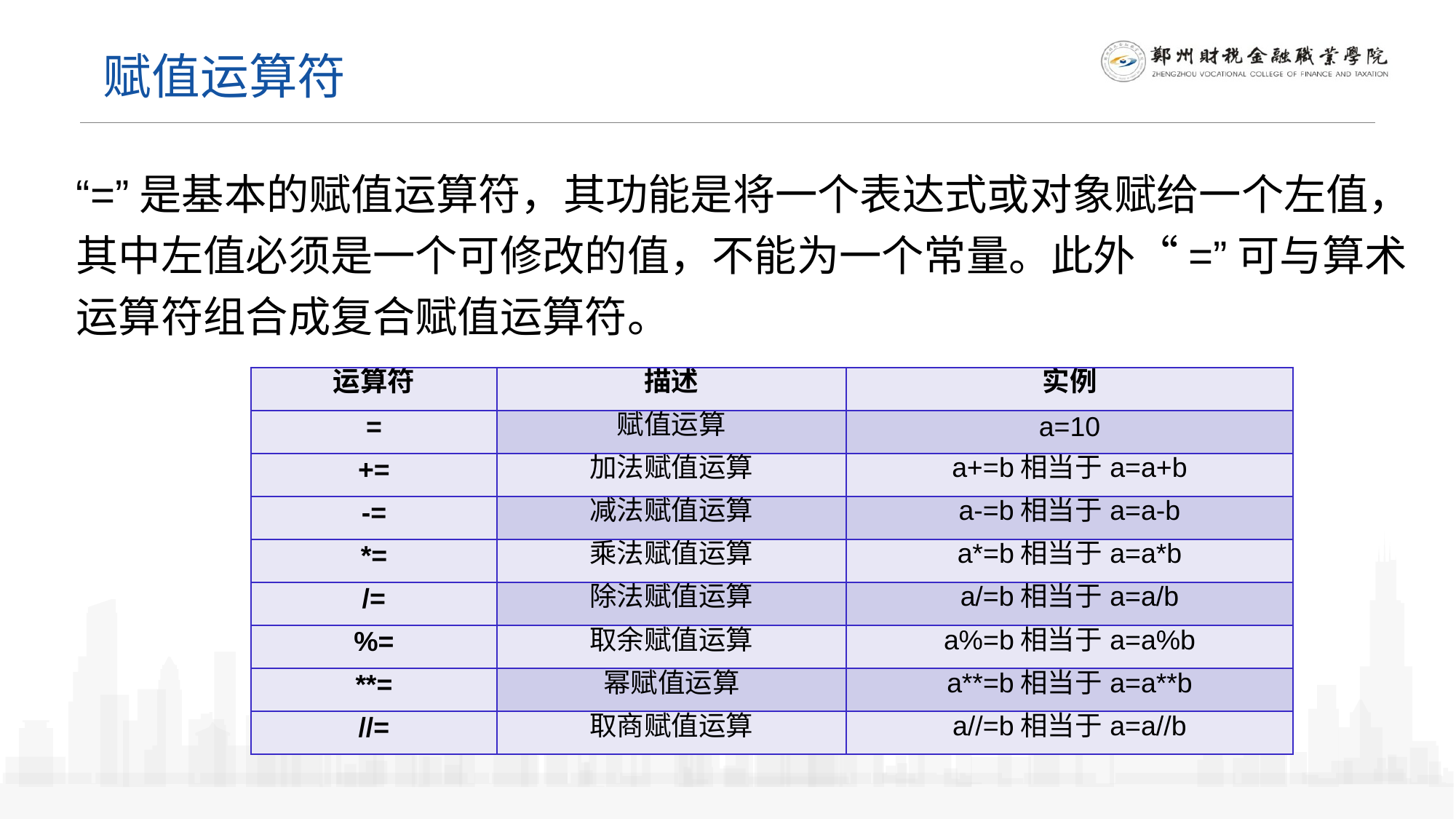

赋值运算符
“=”是基本的赋值运算符，其功能是将一个表达式或对象赋给一个左值，其中左值必须是一个可修改的值，不能为一个常量。此外“=”可与算术运算符组合成复合赋值运算符。
| 运算符 | 描述 | 实例 |
| --- | --- | --- |
| = | 赋值运算 | a=10 |
| += | 加法赋值运算 | a+=b相当于a=a+b |
| -= | 减法赋值运算 | a-=b相当于a=a-b |
| \*= | 乘法赋值运算 | a\*=b相当于a=a\*b |
| /= | 除法赋值运算 | a/=b相当于a=a/b |
| %= | 取余赋值运算 | a%=b相当于a=a%b |
| \*\*= | 幂赋值运算 | a\*\*=b相当于a=a\*\*b |
| //= | 取商赋值运算 | a//=b相当于a=a//b |